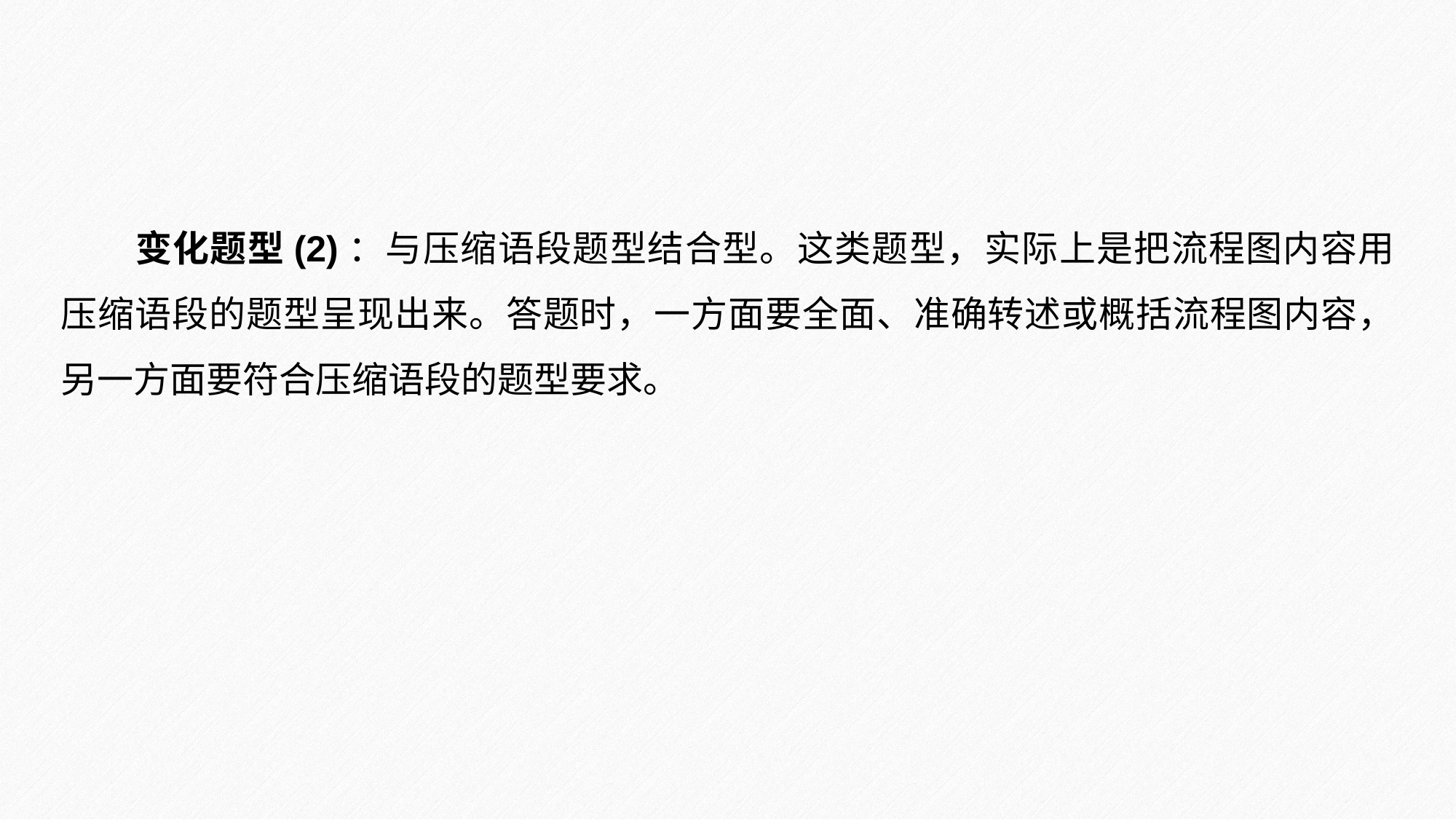

变化题型(2)：与压缩语段题型结合型。这类题型，实际上是把流程图内容用压缩语段的题型呈现出来。答题时，一方面要全面、准确转述或概括流程图内容，另一方面要符合压缩语段的题型要求。